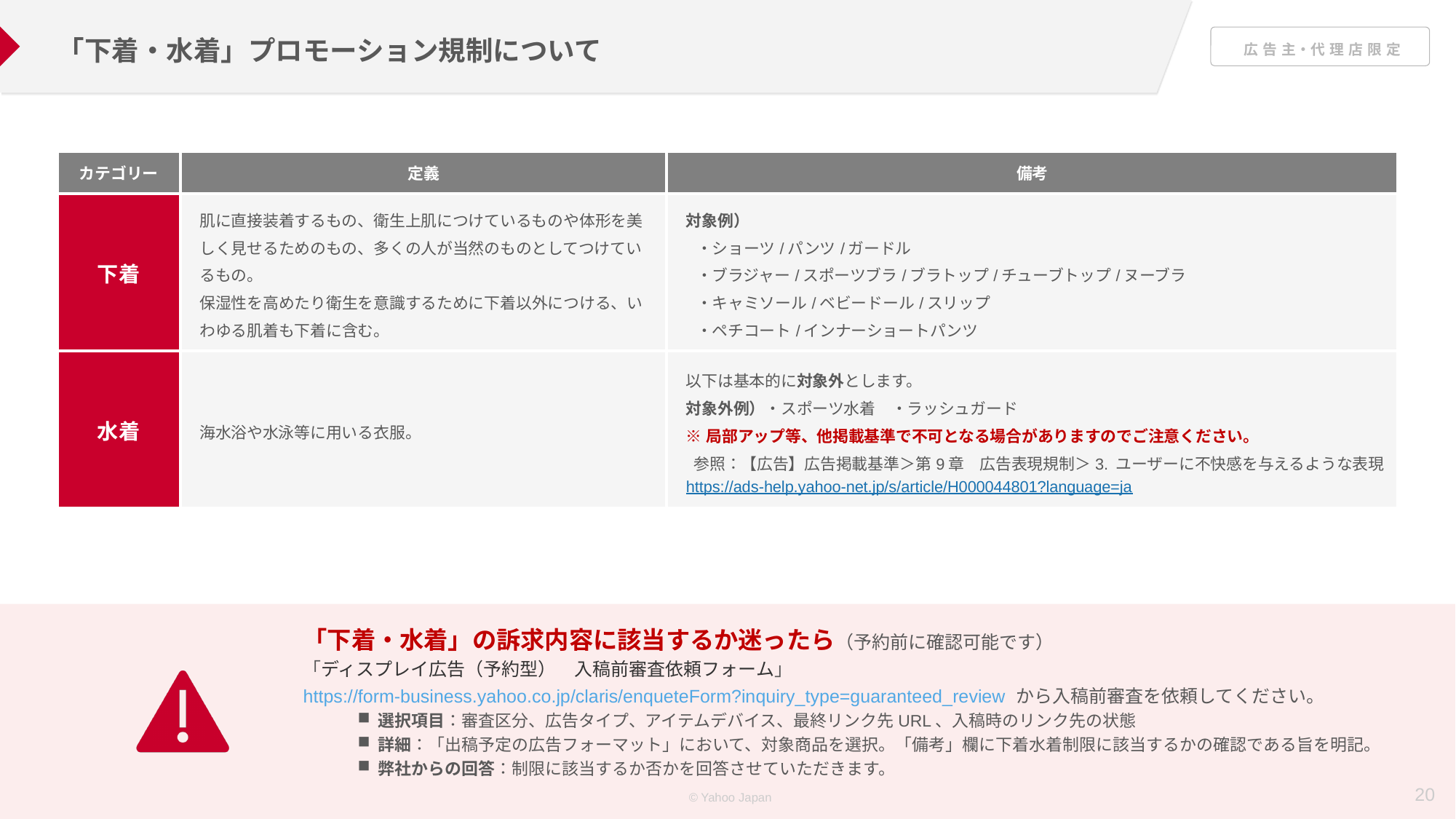

「下着・水着」プロモーション規制について
| カテゴリー | 定義 | 備考 |
| --- | --- | --- |
| 下着 | 肌に直接装着するもの、衛生上肌につけているものや体形を美しく見せるためのもの、多くの人が当然のものとしてつけているもの。 保湿性を高めたり衛生を意識するために下着以外につける、いわゆる肌着も下着に含む。 | 対象例） ・ショーツ/パンツ/ガードル ・ブラジャー/スポーツブラ/ブラトップ/チューブトップ/ヌーブラ ・キャミソール/ベビードール/スリップ ・ペチコート/インナーショートパンツ |
| 水着 | 海水浴や水泳等に用いる衣服。 | 以下は基本的に対象外とします。 対象外例）・スポーツ水着　・ラッシュガード ※局部アップ等、他掲載基準で不可となる場合がありますのでご注意ください。 参照：【広告】広告掲載基準＞第9章　広告表現規制＞3. ユーザーに不快感を与えるような表現 https://ads-help.yahoo-net.jp/s/article/H000044801?language=ja |
「下着・水着」の訴求内容に該当するか迷ったら（予約前に確認可能です）
「ディスプレイ広告（予約型）　入稿前審査依頼フォーム」
https://form-business.yahoo.co.jp/claris/enqueteForm?inquiry_type=guaranteed_review から入稿前審査を依頼してください。
選択項目：審査区分、広告タイプ、アイテムデバイス、最終リンク先URL、入稿時のリンク先の状態
詳細：「出稿予定の広告フォーマット」において、対象商品を選択。「備考」欄に下着水着制限に該当するかの確認である旨を明記。
弊社からの回答：制限に該当するか否かを回答させていただきます。